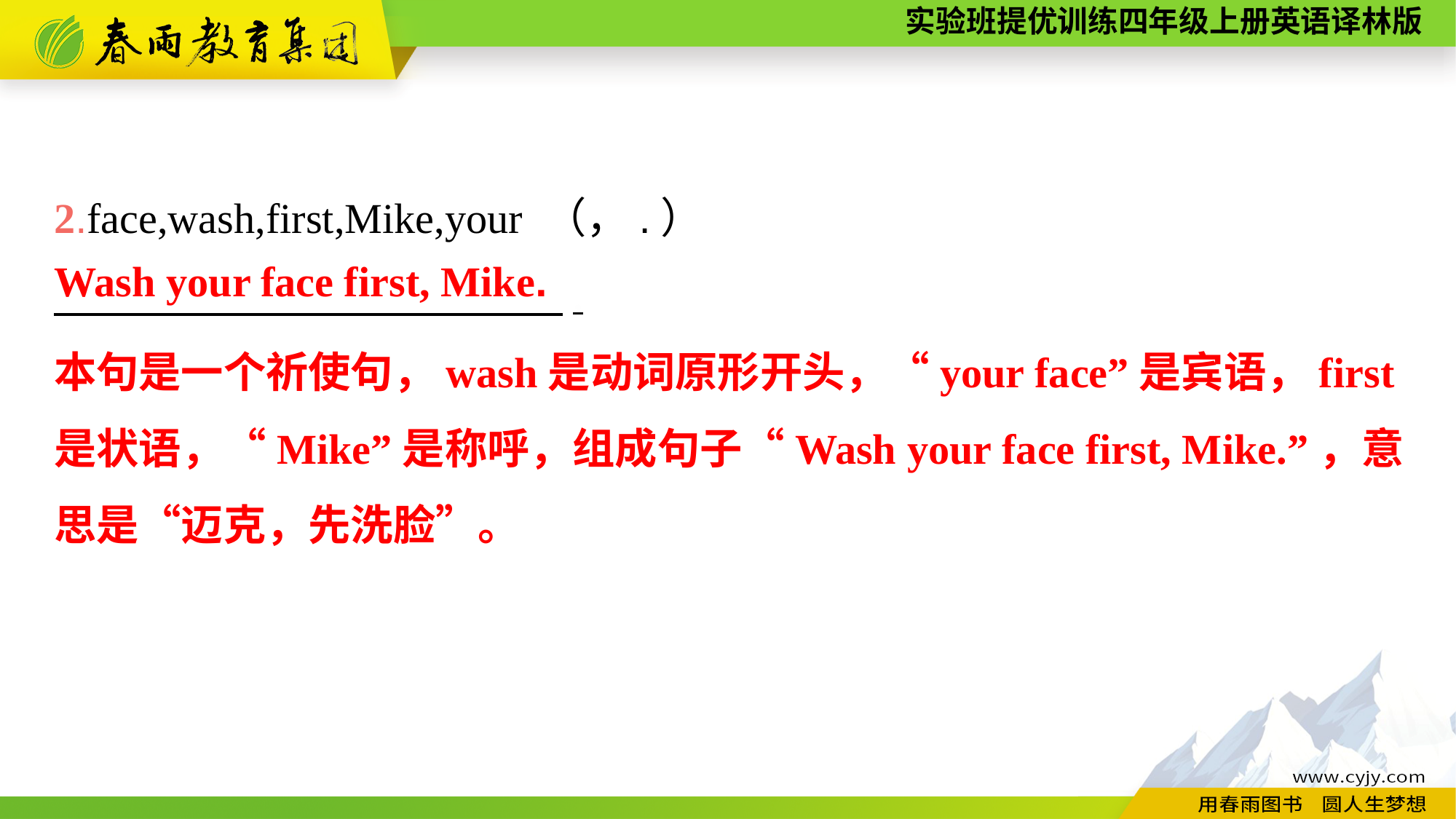

2.face,wash,first,Mike,your （，.）
　　　　　　　　　　　　.
Wash your face first, Mike.
本句是一个祈使句，wash是动词原形开头，“your face”是宾语，first是状语，“Mike”是称呼，组成句子“Wash your face first, Mike.”，意思是“迈克，先洗脸”。